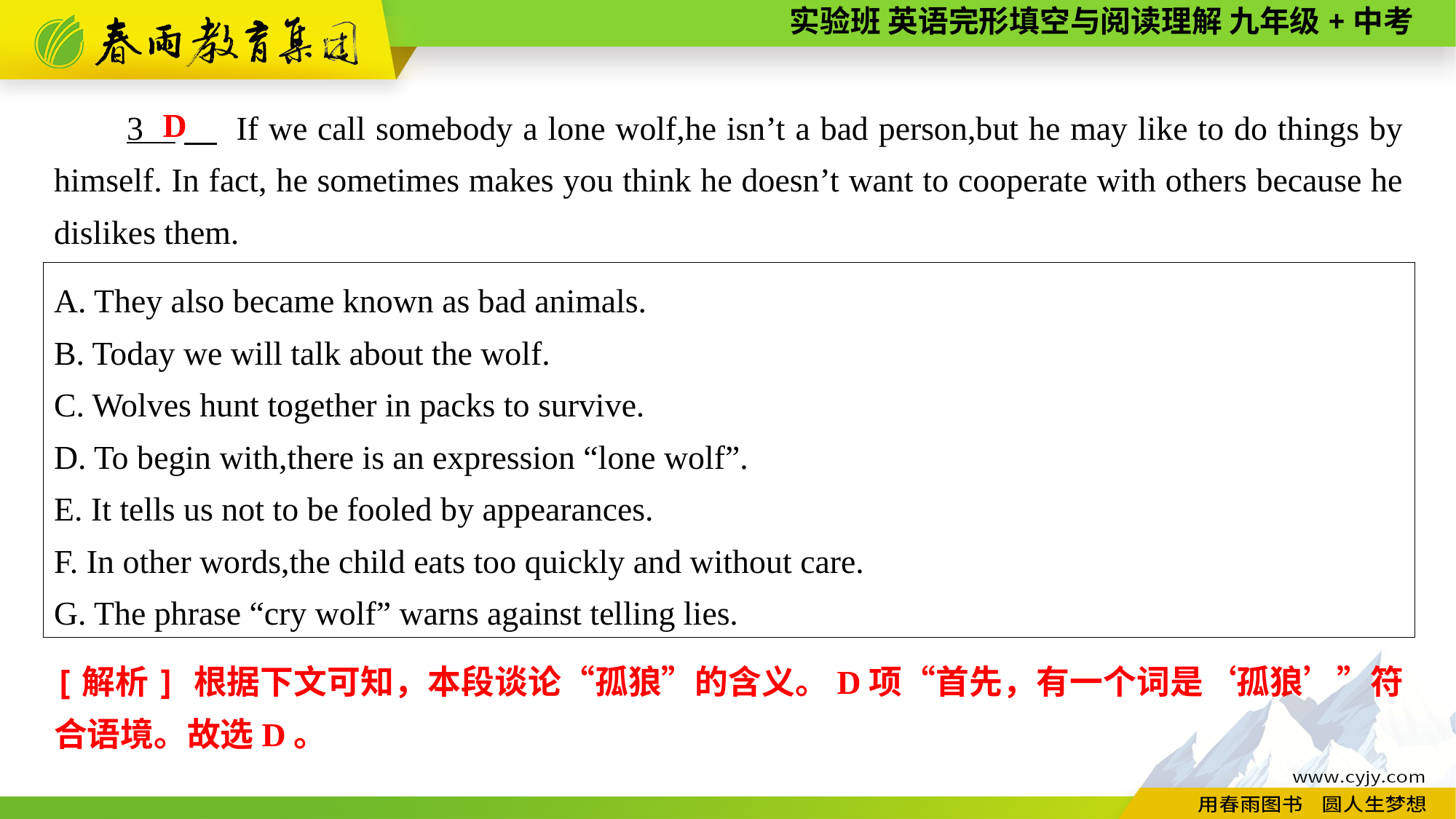

D
3   　 If we call somebody a lone wolf,he isn’t a bad person,but he may like to do things by himself. In fact, he sometimes makes you think he doesn’t want to cooperate with others because he dislikes them.
A. They also became known as bad animals.
B. Today we will talk about the wolf.
C. Wolves hunt together in packs to survive.
D. To begin with,there is an expression “lone wolf”.
E. It tells us not to be fooled by appearances.
F. In other words,the child eats too quickly and without care.
G. The phrase “cry wolf” warns against telling lies.
[解析] 根据下文可知，本段谈论“孤狼”的含义。D项“首先，有一个词是‘孤狼’”符合语境。故选D。